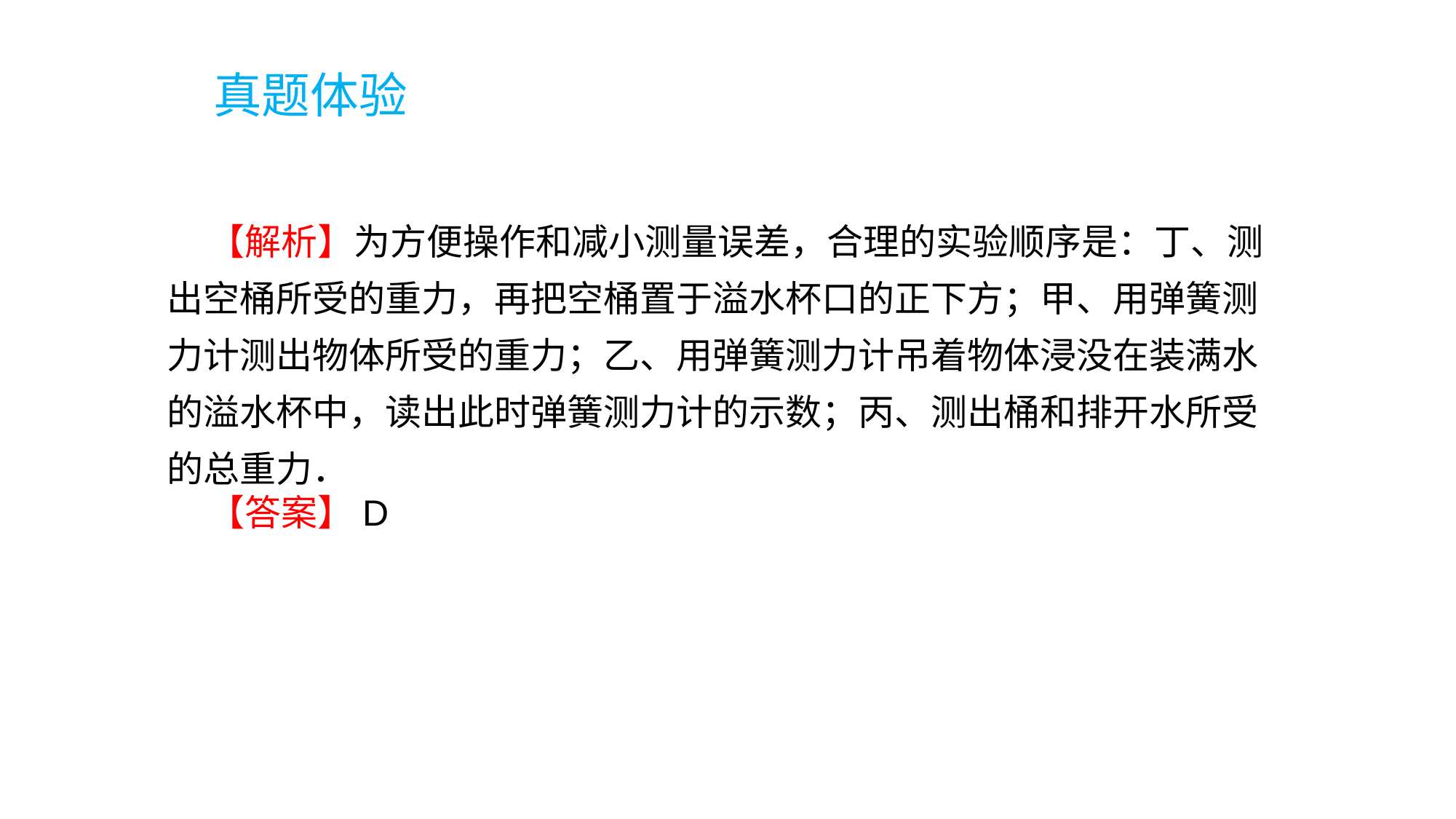

真题体验
    【解析】为方便操作和减小测量误差，合理的实验顺序是：丁、测出空桶所受的重力，再把空桶置于溢水杯口的正下方；甲、用弹簧测力计测出物体所受的重力；乙、用弹簧测力计吊着物体浸没在装满水的溢水杯中，读出此时弹簧测力计的示数；丙、测出桶和排开水所受的总重力．
    【答案】D